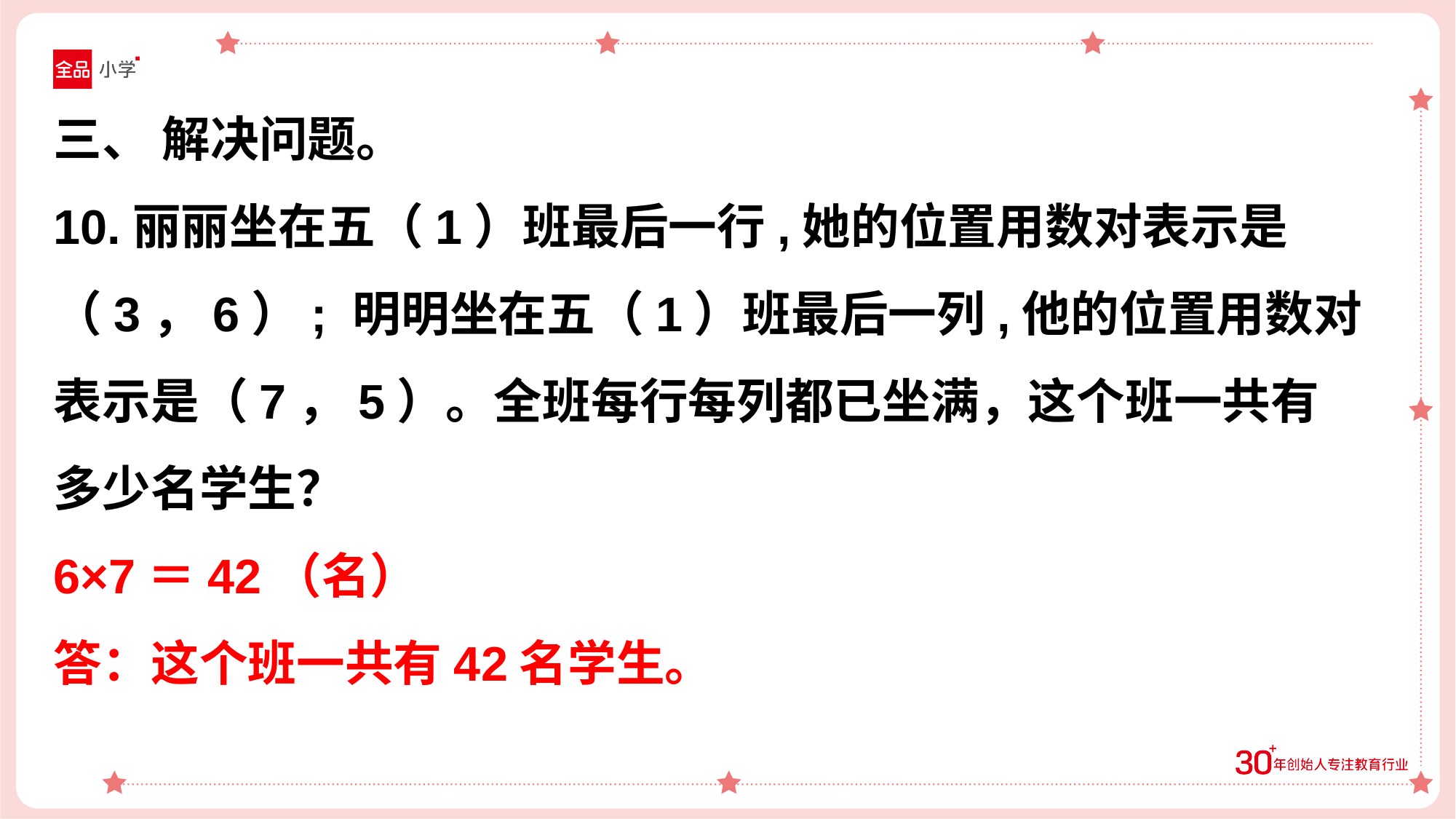

三、 解决问题。
10.丽丽坐在五（1）班最后一行,她的位置用数对表示是
（3，6）; 明明坐在五（1）班最后一列,他的位置用数对
表示是（7，5）。全班每行每列都已坐满，这个班一共有
多少名学生？
6×7＝42（名）
答：这个班一共有42名学生。